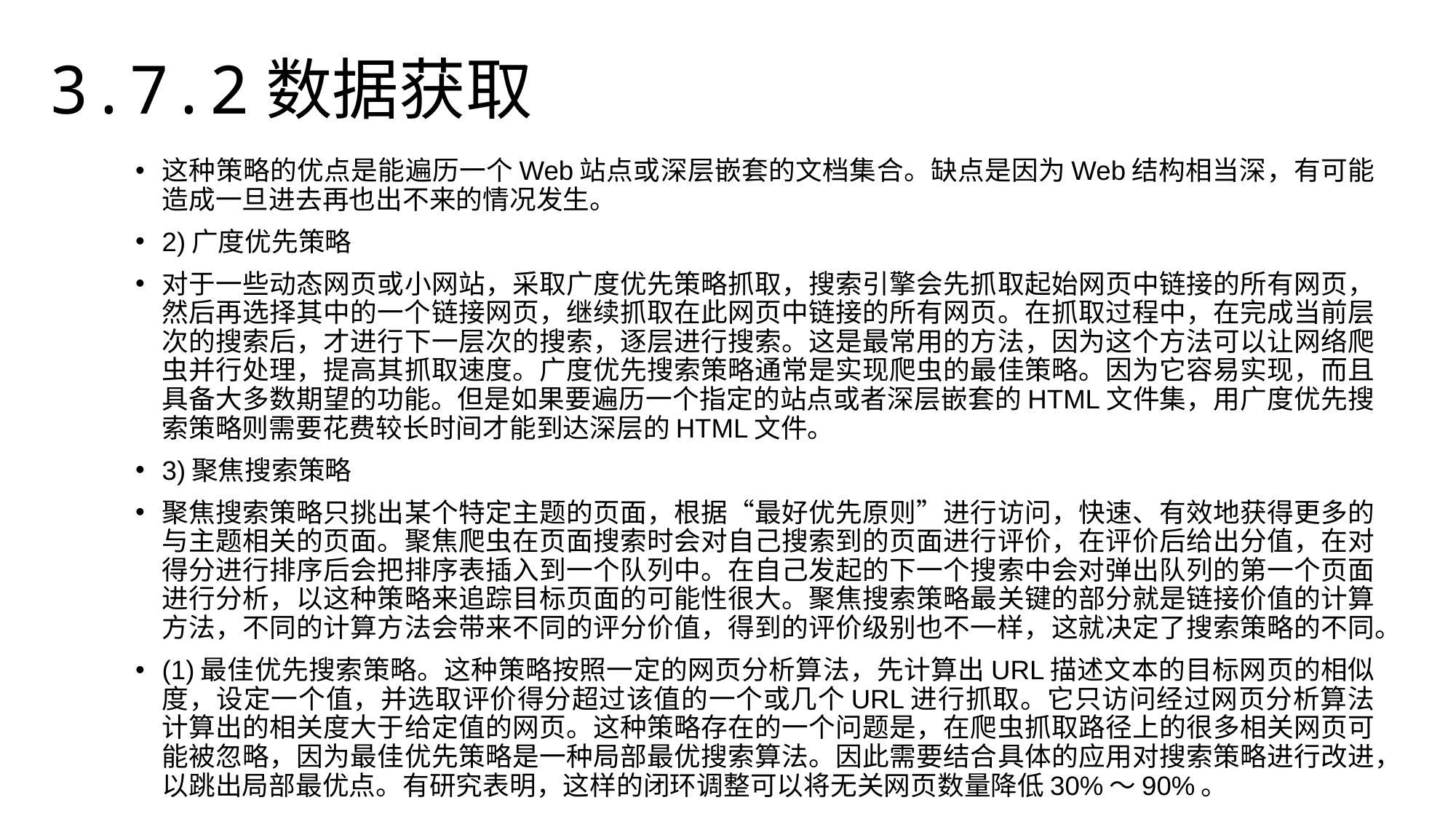

3.7.2数据获取
这种策略的优点是能遍历一个Web站点或深层嵌套的文档集合。缺点是因为Web结构相当深，有可能造成一旦进去再也出不来的情况发生。
2)广度优先策略
对于一些动态网页或小网站，采取广度优先策略抓取，搜索引擎会先抓取起始网页中链接的所有网页，然后再选择其中的一个链接网页，继续抓取在此网页中链接的所有网页。在抓取过程中，在完成当前层次的搜索后，才进行下一层次的搜索，逐层进行搜索。这是最常用的方法，因为这个方法可以让网络爬虫并行处理，提高其抓取速度。广度优先搜索策略通常是实现爬虫的最佳策略。因为它容易实现，而且具备大多数期望的功能。但是如果要遍历一个指定的站点或者深层嵌套的HTML文件集，用广度优先搜索策略则需要花费较长时间才能到达深层的HTML文件。
3)聚焦搜索策略
聚焦搜索策略只挑出某个特定主题的页面，根据“最好优先原则”进行访问，快速、有效地获得更多的与主题相关的页面。聚焦爬虫在页面搜索时会对自己搜索到的页面进行评价，在评价后给出分值，在对得分进行排序后会把排序表插入到一个队列中。在自己发起的下一个搜索中会对弹出队列的第一个页面进行分析，以这种策略来追踪目标页面的可能性很大。聚焦搜索策略最关键的部分就是链接价值的计算方法，不同的计算方法会带来不同的评分价值，得到的评价级别也不一样，这就决定了搜索策略的不同。
(1)最佳优先搜索策略。这种策略按照一定的网页分析算法，先计算出URL描述文本的目标网页的相似度，设定一个值，并选取评价得分超过该值的一个或几个URL进行抓取。它只访问经过网页分析算法计算出的相关度大于给定值的网页。这种策略存在的一个问题是，在爬虫抓取路径上的很多相关网页可能被忽略，因为最佳优先策略是一种局部最优搜索算法。因此需要结合具体的应用对搜索策略进行改进，以跳出局部最优点。有研究表明，这样的闭环调整可以将无关网页数量降低30%〜90%。